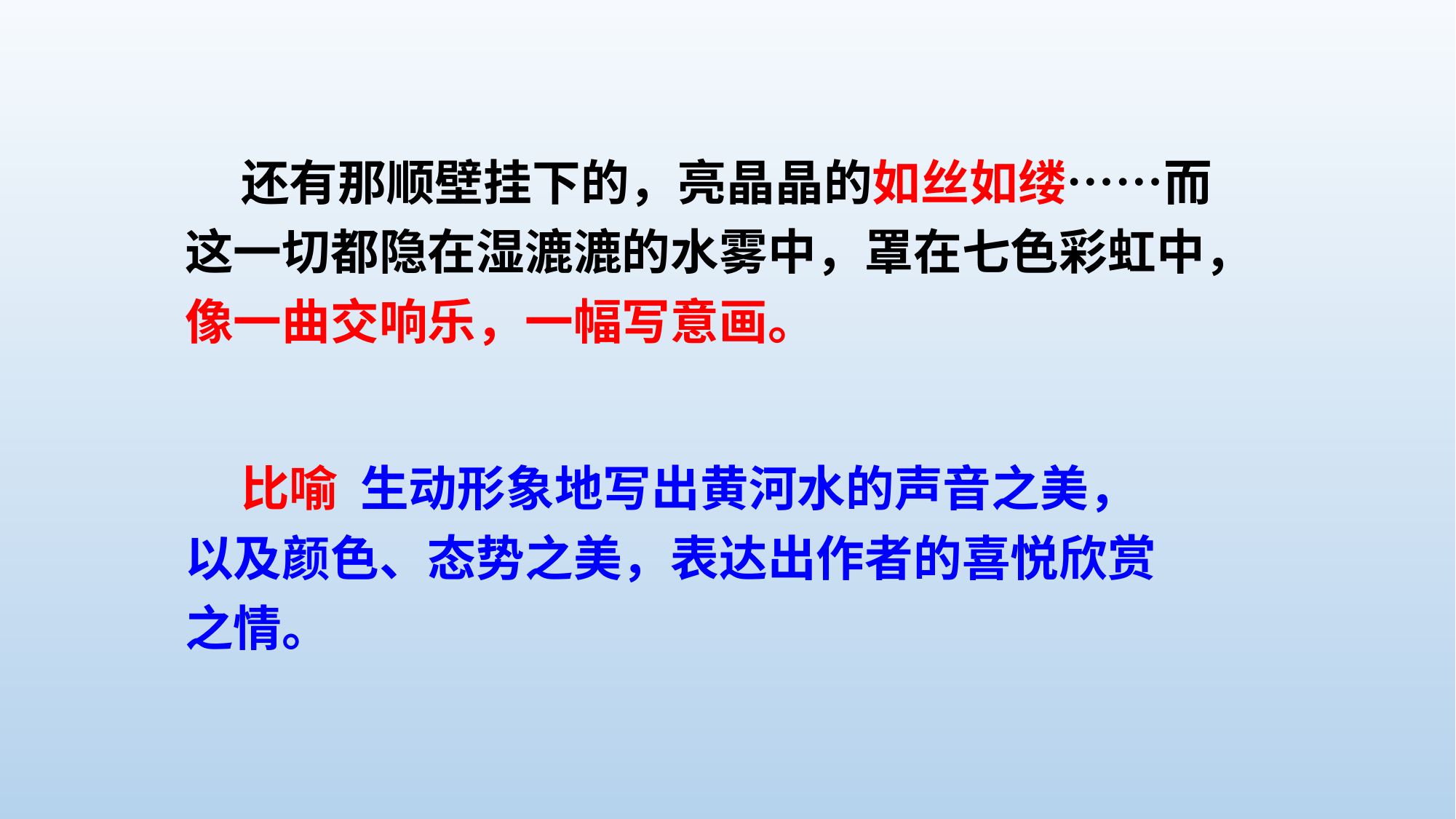

还有那顺壁挂下的，亮晶晶的如丝如缕……而这一切都隐在湿漉漉的水雾中，罩在七色彩虹中，像一曲交响乐，一幅写意画。
    比喻  生动形象地写出黄河水的声音之美，以及颜色、态势之美，表达出作者的喜悦欣赏之情。